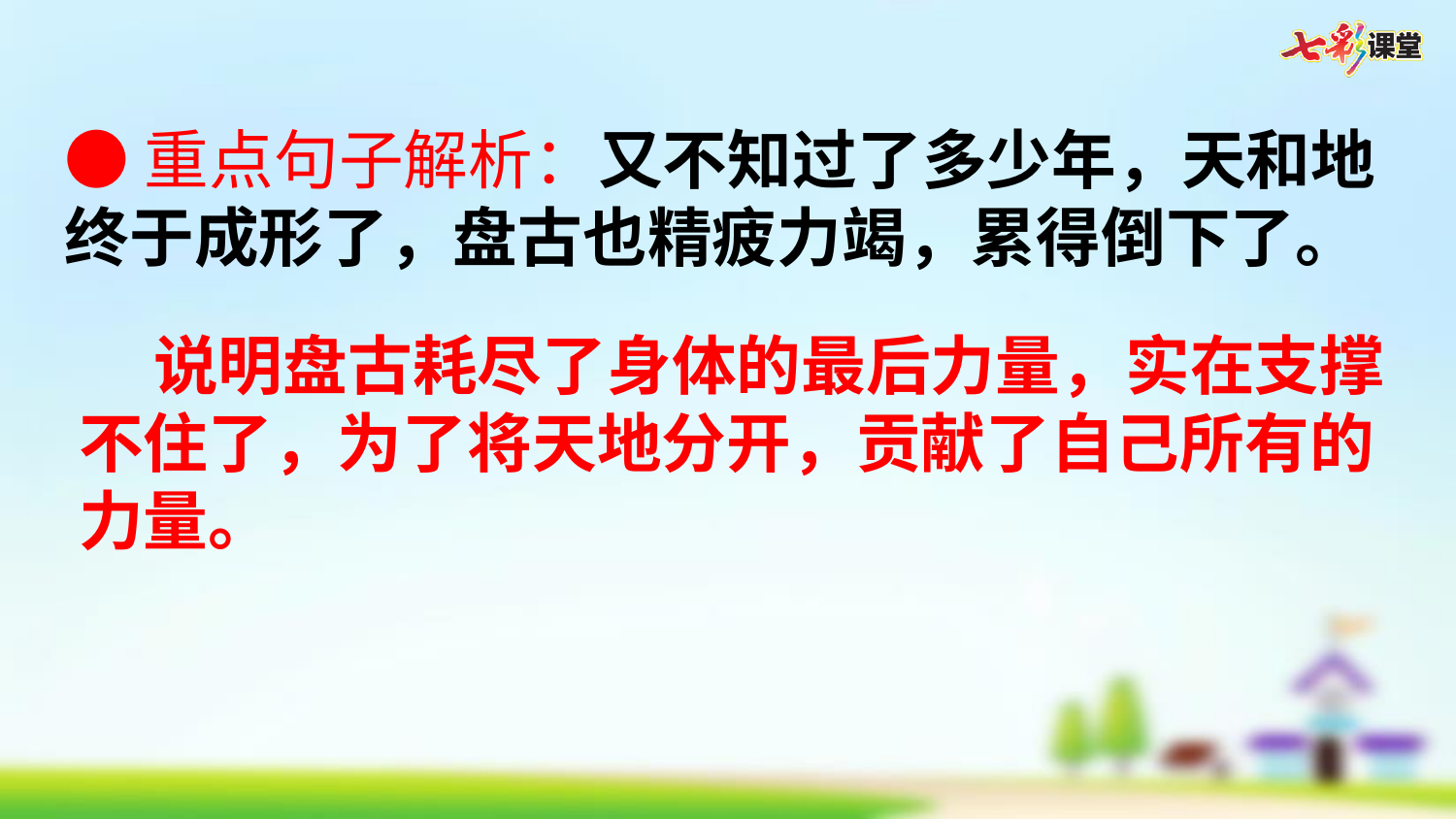

●重点句子解析：又不知过了多少年，天和地终于成形了，盘古也精疲力竭，累得倒下了。
    说明盘古耗尽了身体的最后力量，实在支撑不住了，为了将天地分开，贡献了自己所有的力量。